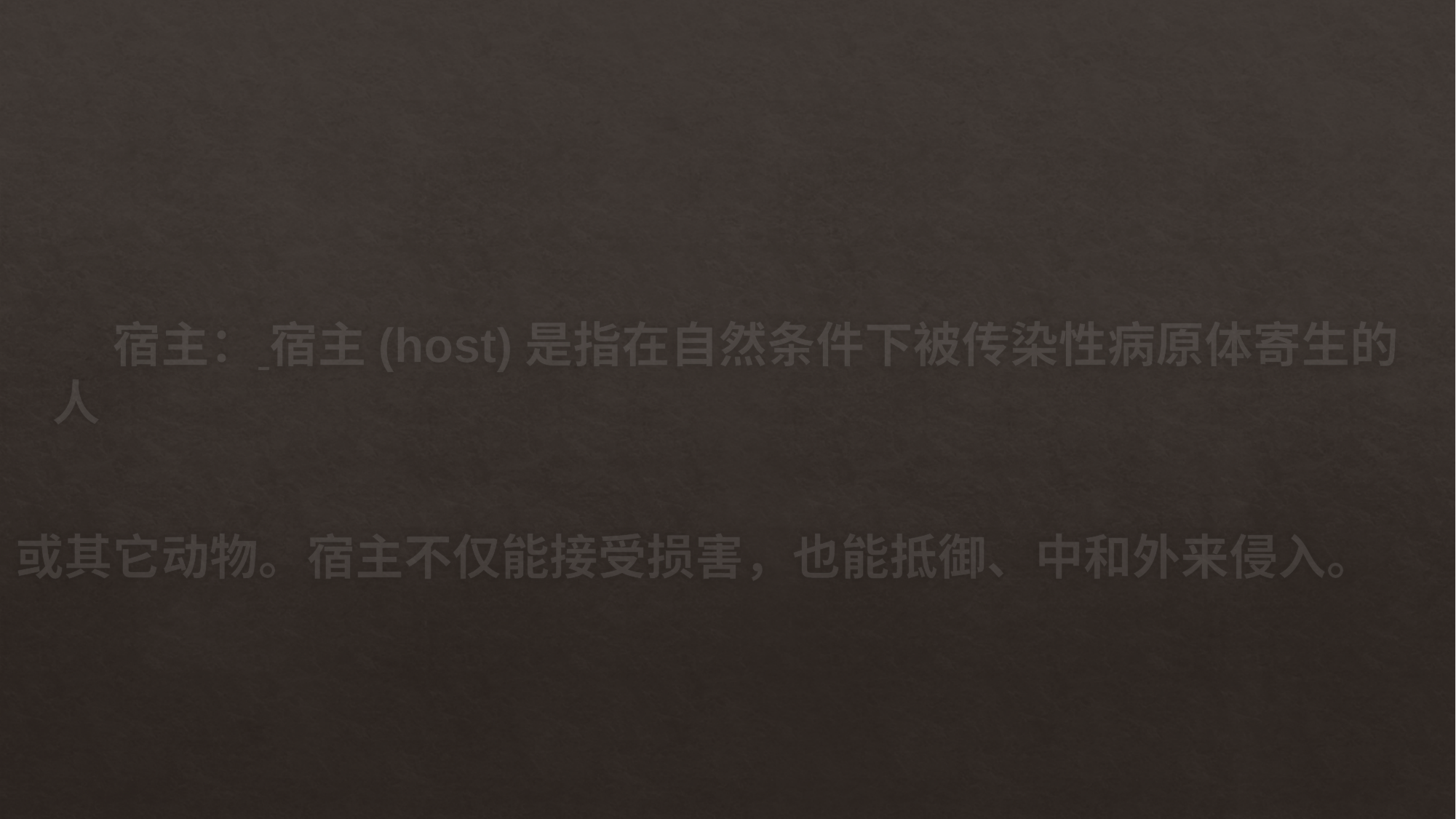

宿主： 宿主(host)是指在自然条件下被传染性病原体寄生的人

或其它动物。宿主不仅能接受损害，也能抵御、中和外来侵入。